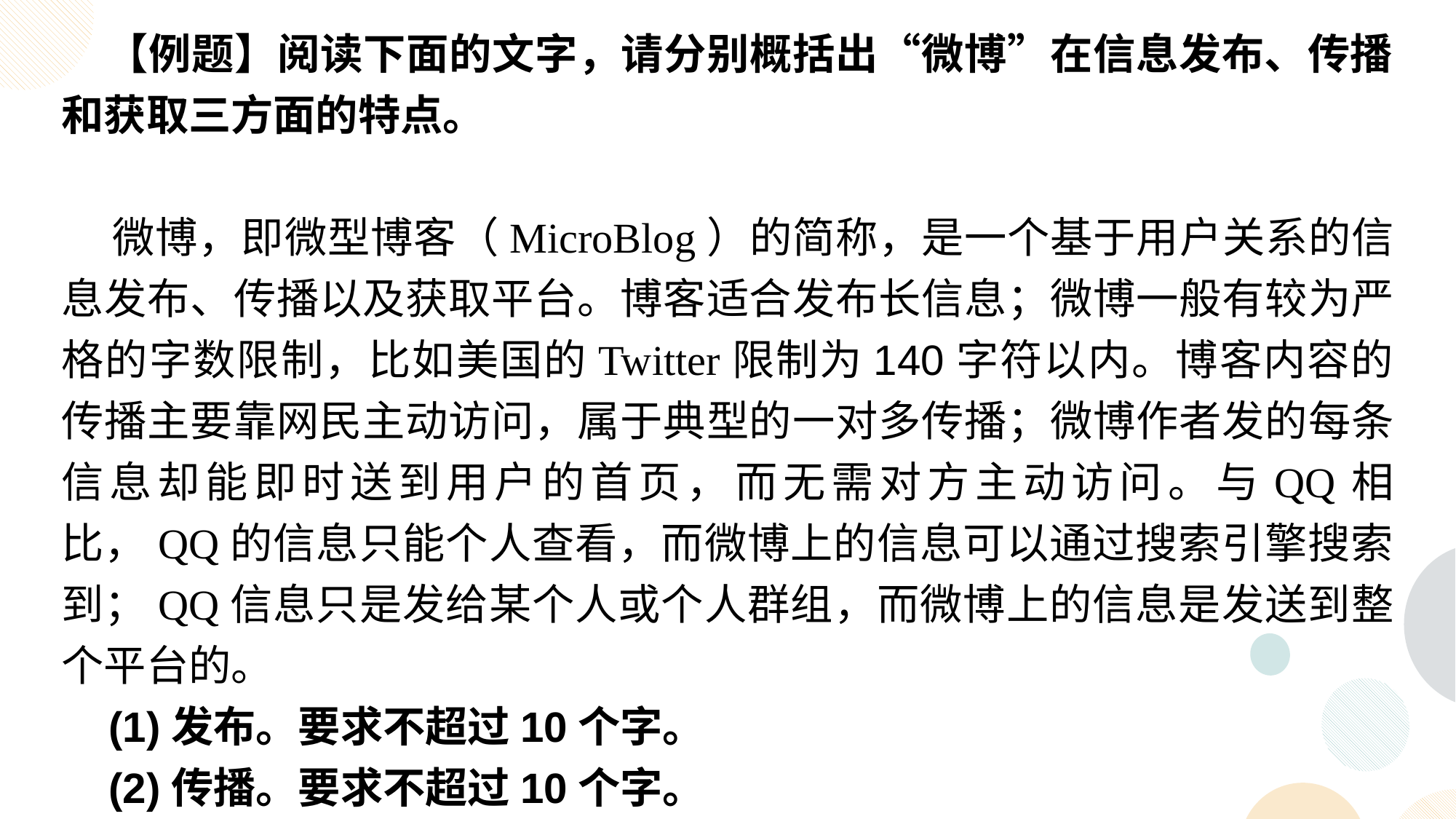

【例题】阅读下面的文字，请分别概括出“微博”在信息发布、传播和获取三方面的特点。

    微博，即微型博客（MicroBlog）的简称，是一个基于用户关系的信息发布、传播以及获取平台。博客适合发布长信息；微博一般有较为严格的字数限制，比如美国的Twitter限制为140字符以内。博客内容的传播主要靠网民主动访问，属于典型的一对多传播；微博作者发的每条信息却能即时送到用户的首页，而无需对方主动访问。与QQ相比，QQ的信息只能个人查看，而微博上的信息可以通过搜索引擎搜索到；QQ信息只是发给某个人或个人群组，而微博上的信息是发送到整个平台的。
    (1)发布。要求不超过10个字。
    (2)传播。要求不超过10个字。
    (3)获取。要求不超过10个字。